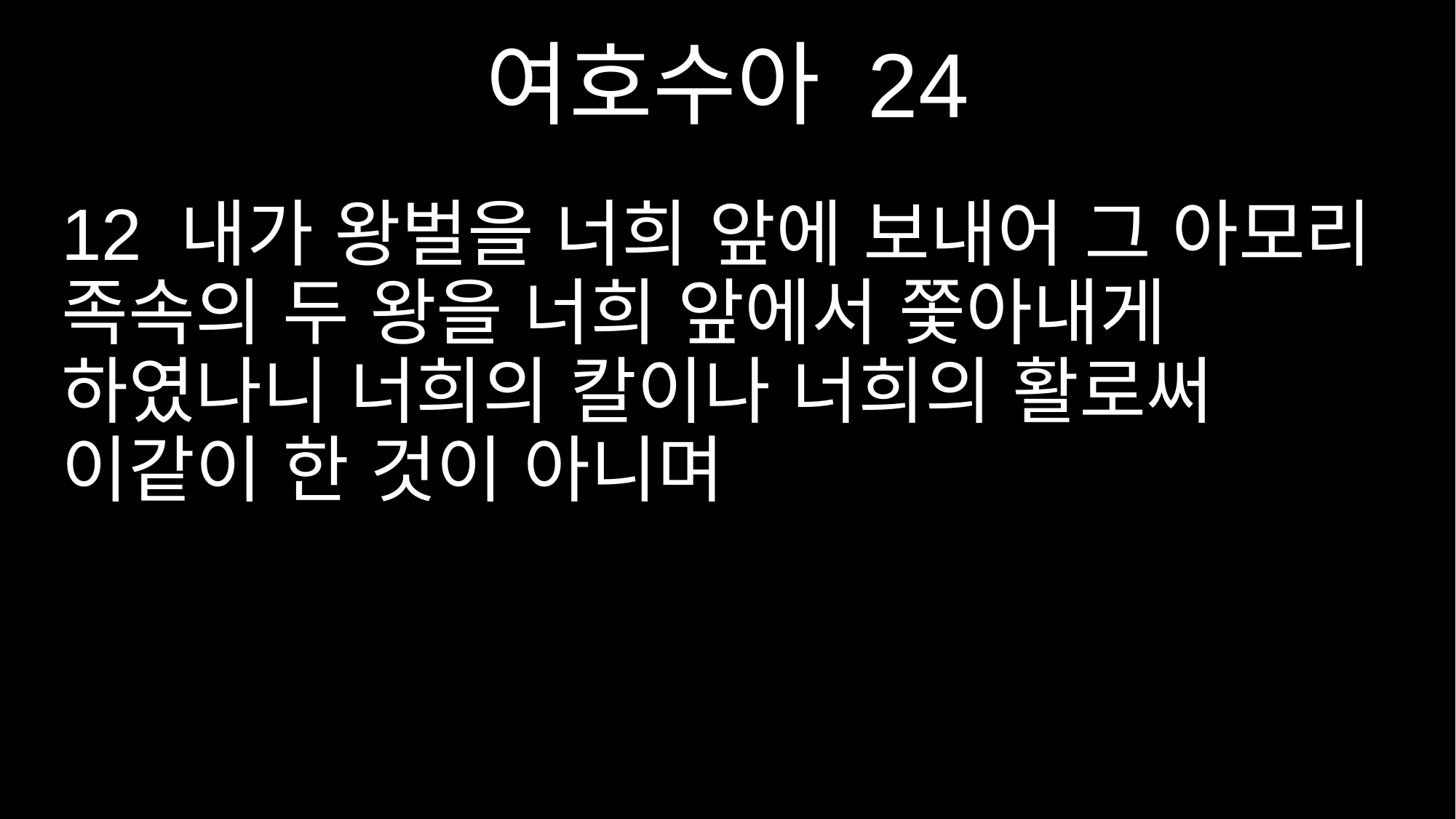

여호수아 24
12 내가 왕벌을 너희 앞에 보내어 그 아모리 족속의 두 왕을 너희 앞에서 쫓아내게 하였나니 너희의 칼이나 너희의 활로써 이같이 한 것이 아니며